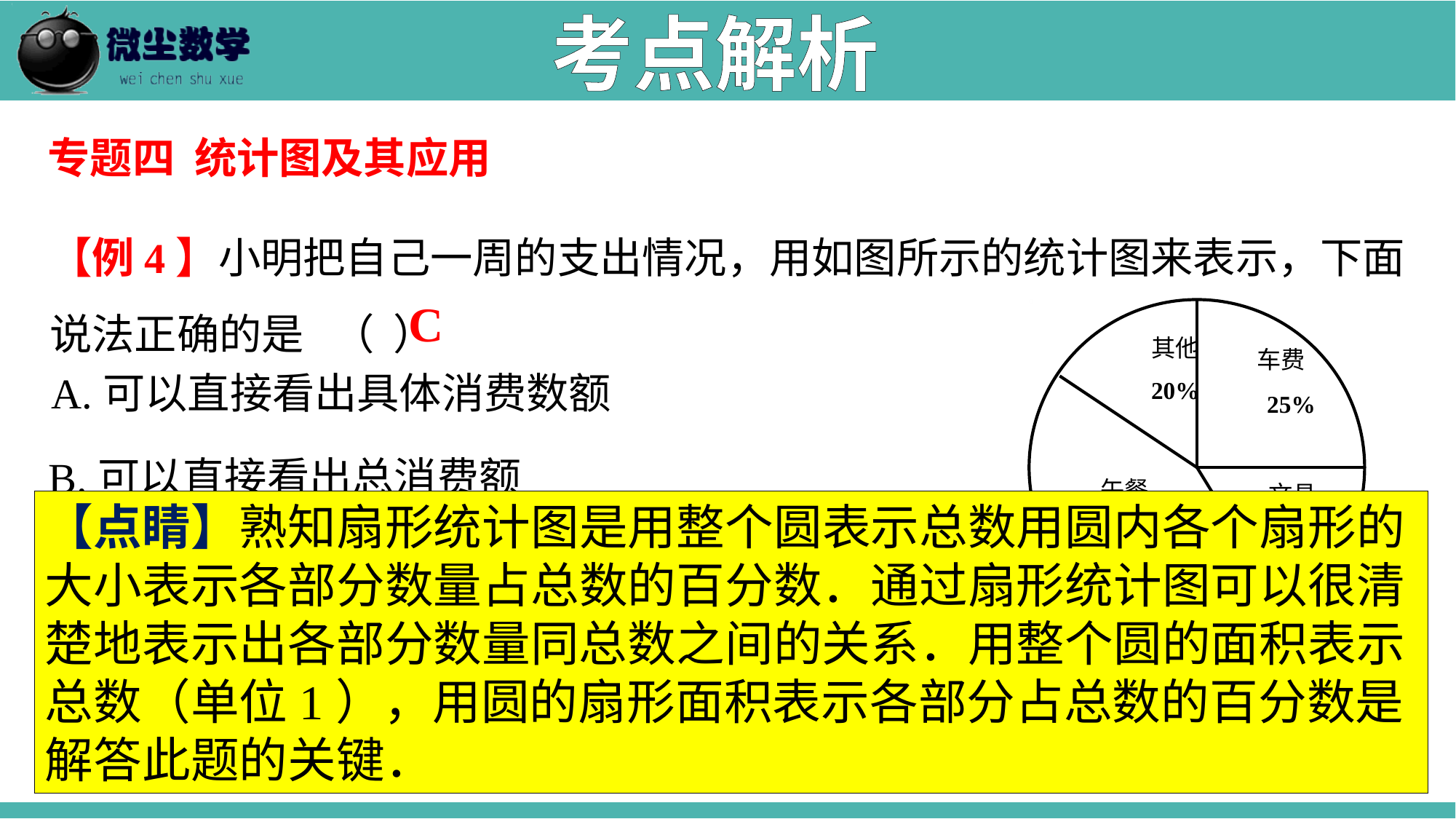

考点解析
专题四  统计图及其应用
【例4】小明把自己一周的支出情况，用如图所示的统计图来表示，下面说法正确的是   （  ）
C

其他
车费
20%
25%
午餐
文具
15%
40%
A.可以直接看出具体消费数额
B.可以直接看出总消费额
【点睛】熟知扇形统计图是用整个圆表示总数用圆内各个扇形的大小表示各部分数量占总数的百分数．通过扇形统计图可以很清楚地表示出各部分数量同总数之间的关系．用整个圆的面积表示总数（单位1），用圆的扇形面积表示各部分占总数的百分数是解答此题的关键．
C.可以直接看出各项消费额占总消费额的百分比
D.可以直接看出各项消费额在一周中的具体变化情况